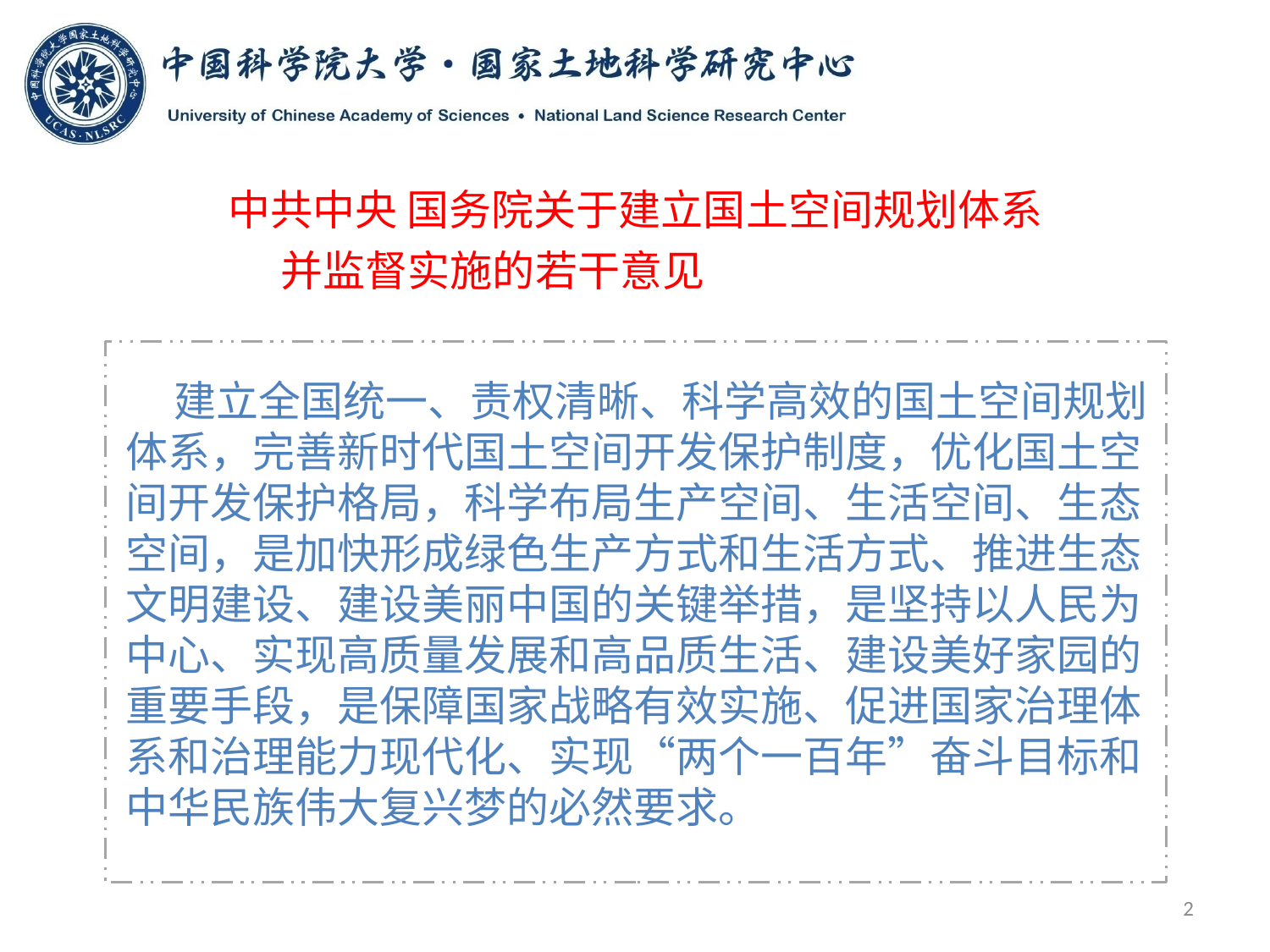

中共中央 国务院关于建立国土空间规划体系
             并监督实施的若干意见 《中央 国务院关于建立国土空间规划体系并监督实施的若干意见》

    建立全国统一、责权清晰、科学高效的国土空间规划体系，完善新时代国土空间开发保护制度，优化国土空间开发保护格局，科学布局生产空间、生活空间、生态空间，是加快形成绿色生产方式和生活方式、推进生态文明建设、建设美丽中国的关键举措，是坚持以人民为中心、实现高质量发展和高品质生活、建设美好家园的重要手段，是保障国家战略有效实施、促进国家治理体系和治理能力现代化、实现“两个一百年”奋斗目标和中华民族伟大复兴梦的必然要求。

2